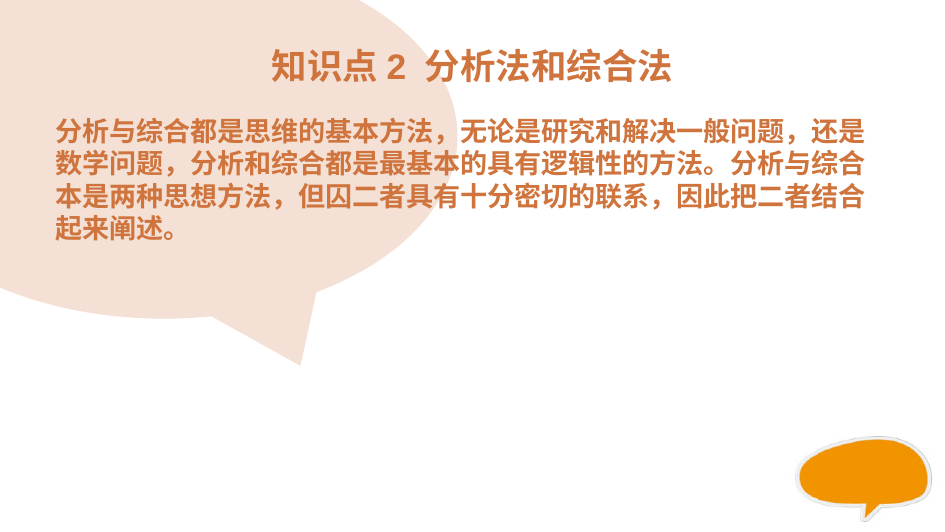

# 知识点2 分析法和综合法
分析与综合都是思维的基本方法，无论是研究和解决一般问题，还是数学问题，分析和综合都是最基本的具有逻辑性的方法。分析与综合本是两种思想方法，但囚二者具有十分密切的联系，因此把二者结合起来阐述。